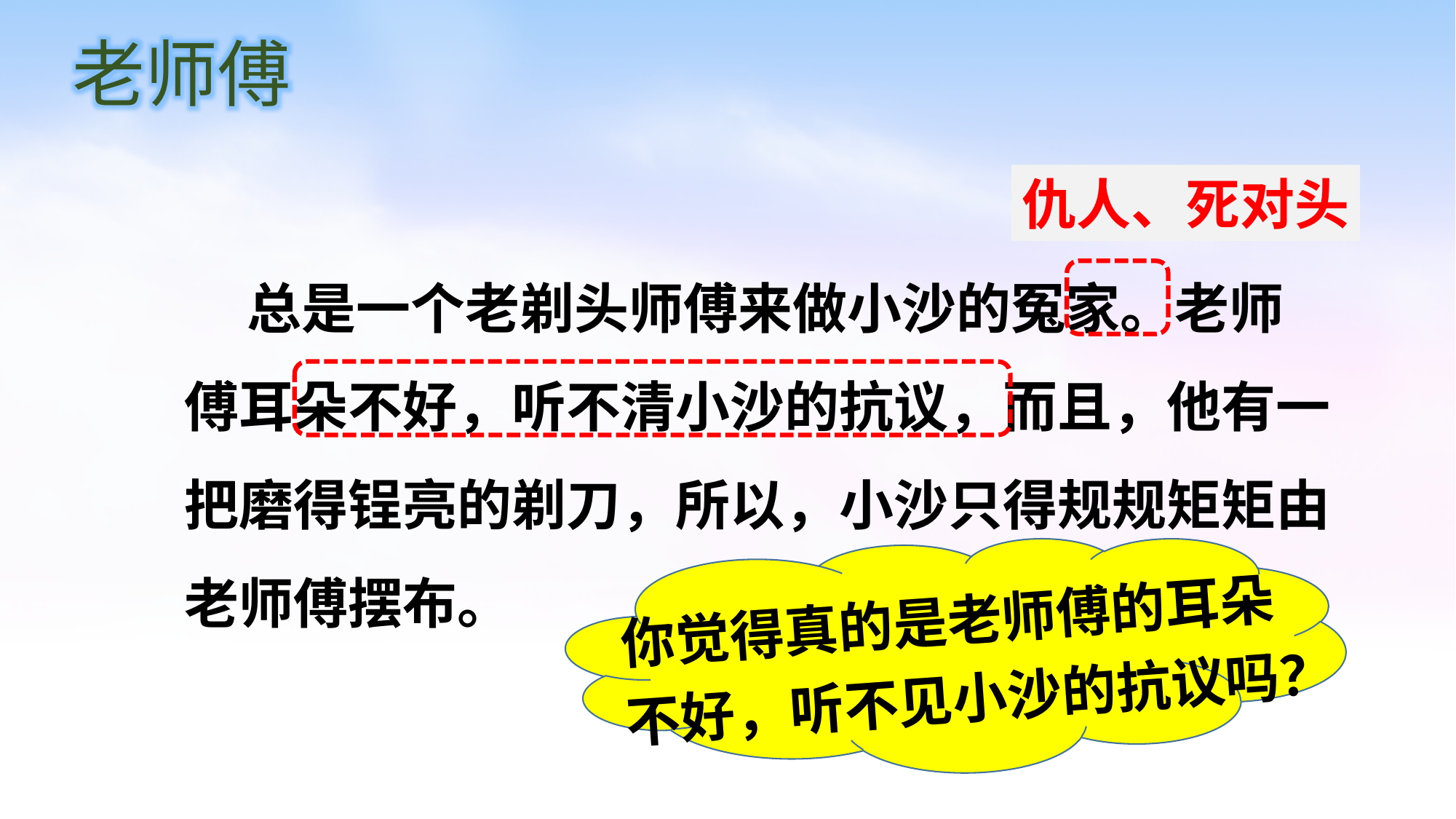

老师傅
仇人、死对头
    总是一个老剃头师傅来做小沙的冤家。老师傅耳朵不好，听不清小沙的抗议，而且，他有一把磨得锃亮的剃刀，所以，小沙只得规规矩矩由老师傅摆布。

你觉得真的是老师傅的耳朵不好，听不见小沙的抗议吗？